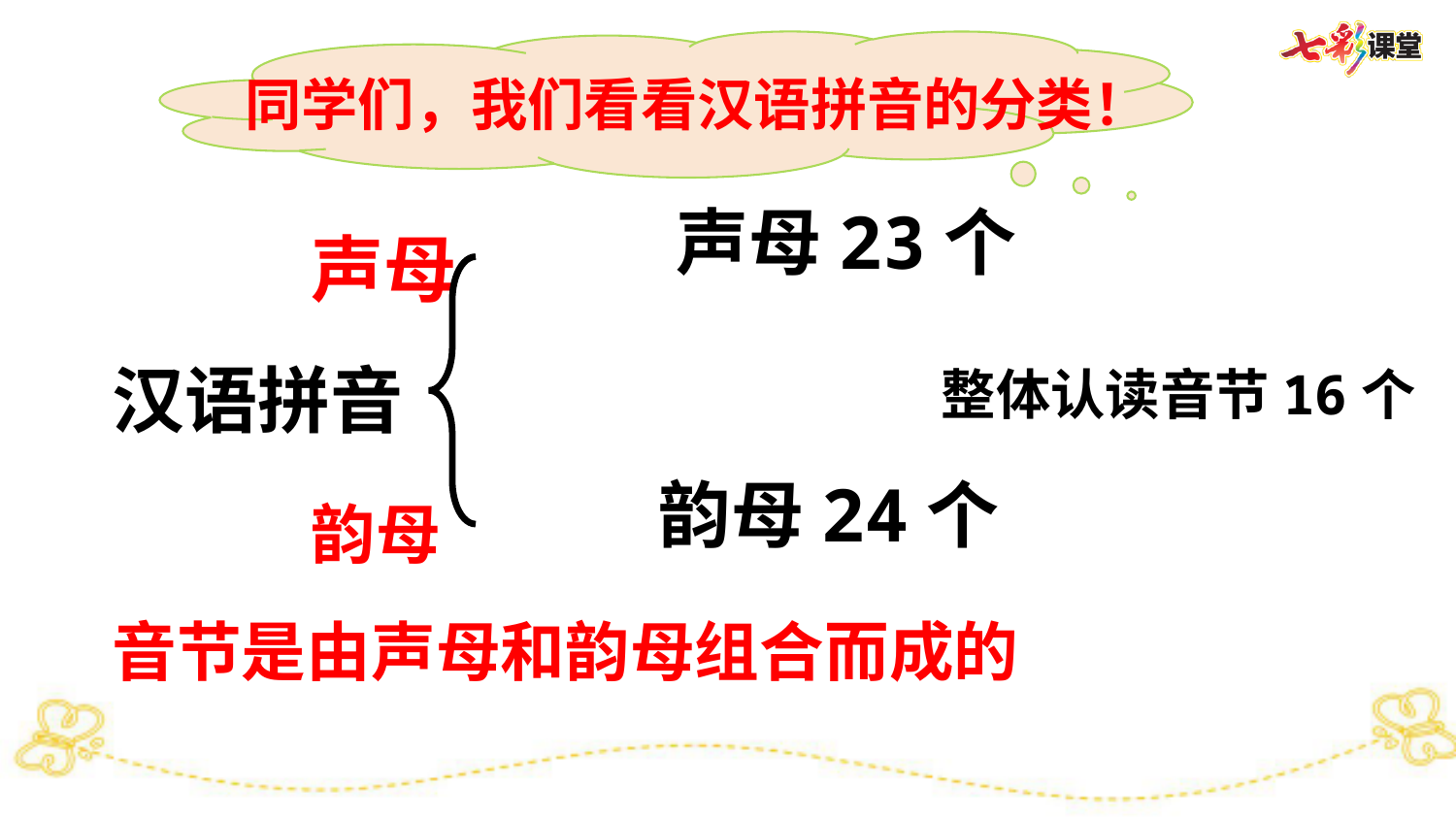

同学们，我们看看汉语拼音的分类！

           声母
汉语拼音
           韵母
音节是由声母和韵母组合而成的
声母23个

整体认读音节16个
韵母24个